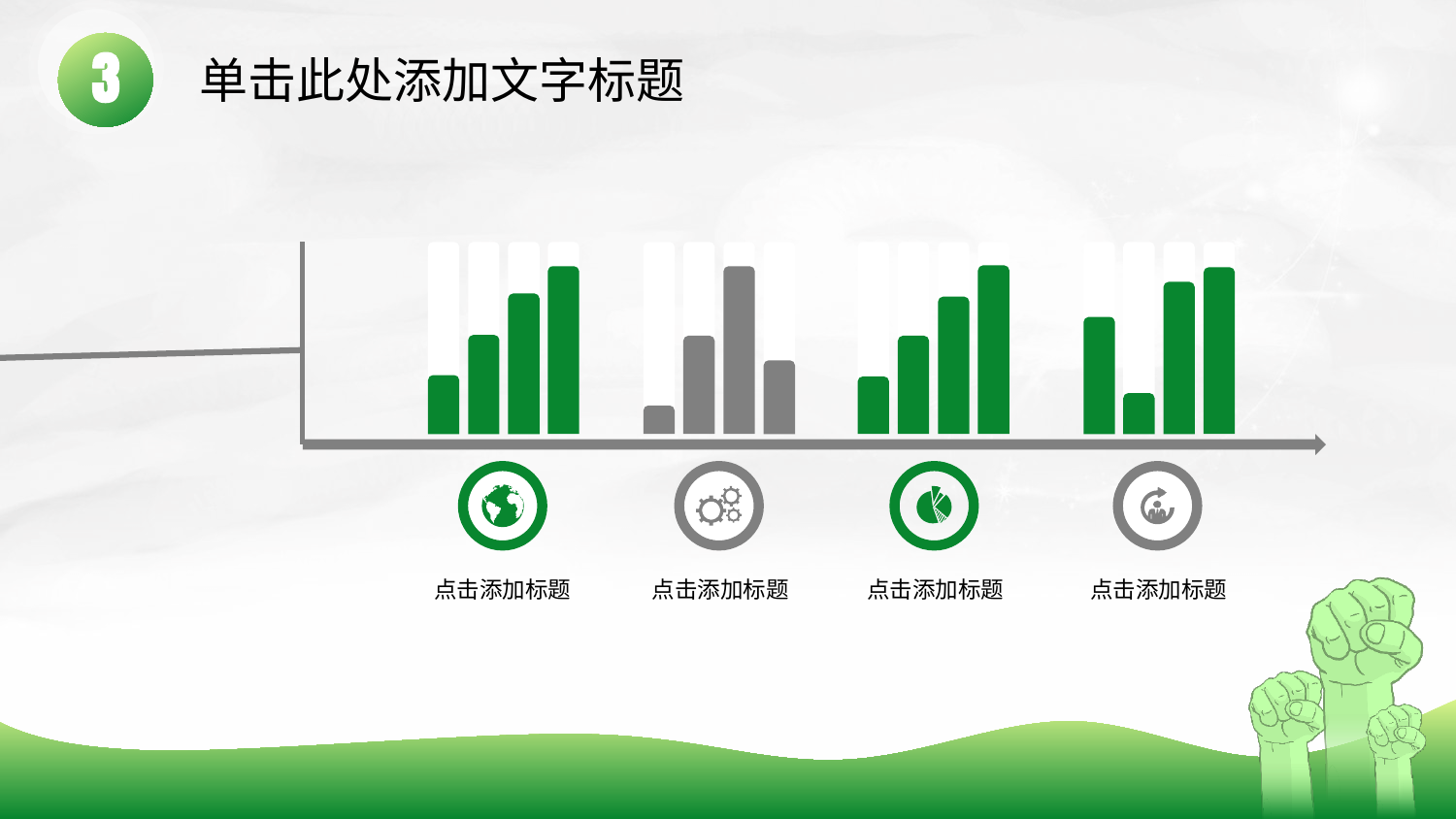

3
单击此处添加文字标题

点击添加标题
点击添加标题
点击添加标题
点击添加标题